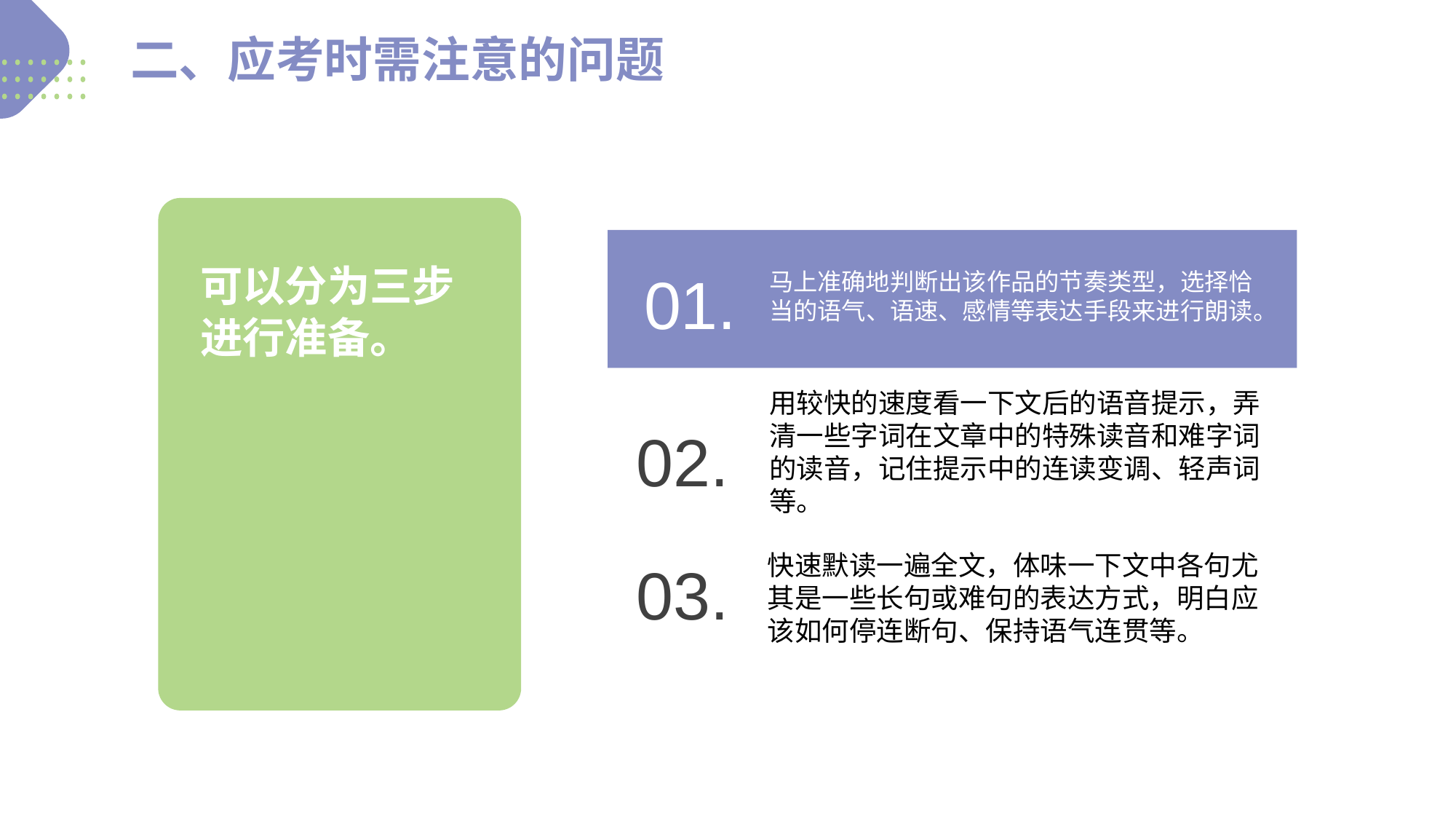

二、应考时需注意的问题

01.
马上准确地判断出该作品的节奏类型，选择恰当的语气、语速、感情等表达手段来进行朗读。
可以分为三步进行准备。
用较快的速度看一下文后的语音提示，弄清一些字词在文章中的特殊读音和难字词的读音，记住提示中的连读变调、轻声词等。
02.
快速默读一遍全文，体味一下文中各句尤其是一些长句或难句的表达方式，明白应该如何停连断句、保持语气连贯等。
03.